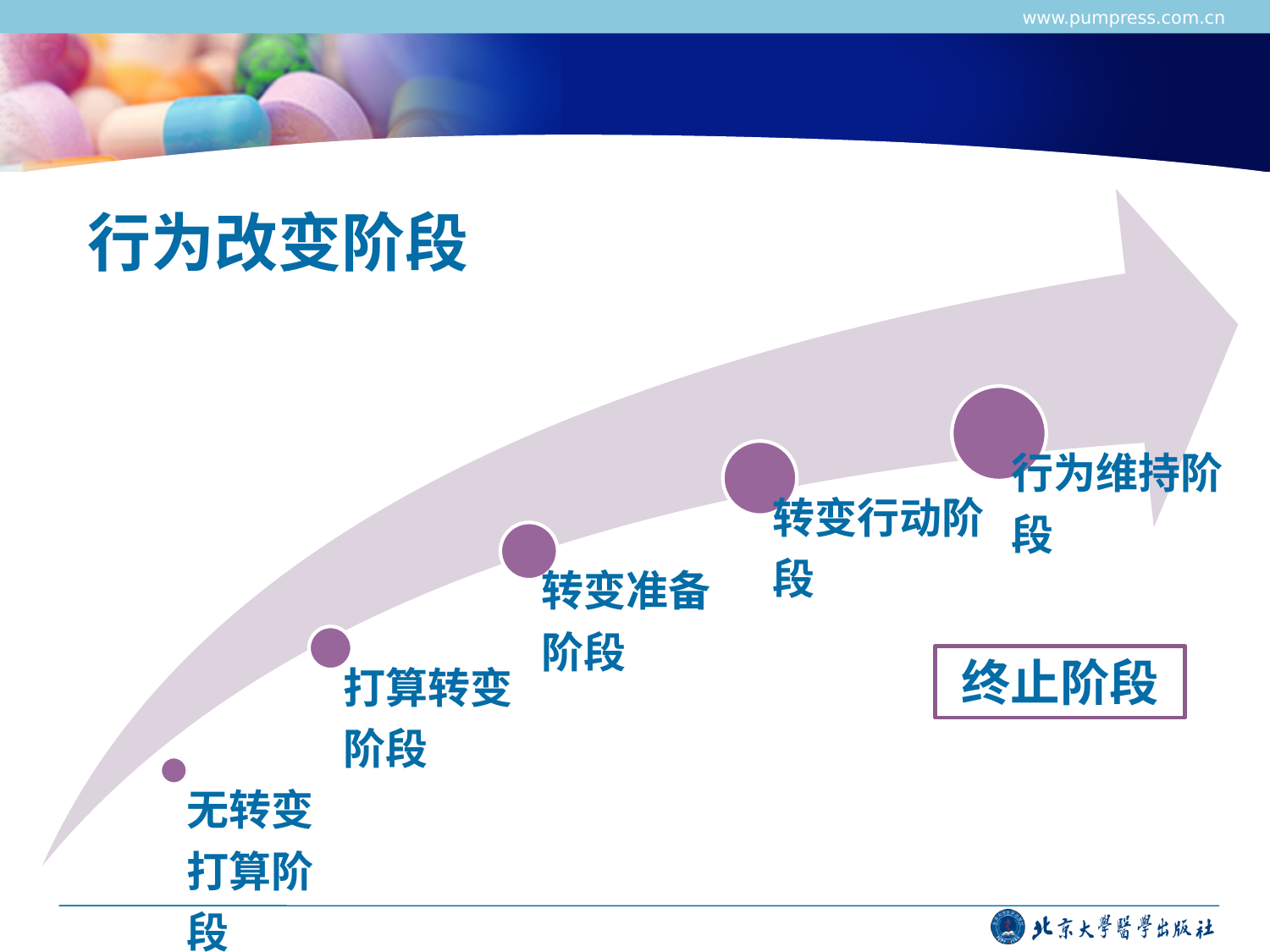

www.pumpress.com.cn
#
无转变打算阶段
打算转变阶段
转变准备阶段
转变行动阶段
行为改变阶段
终止阶段